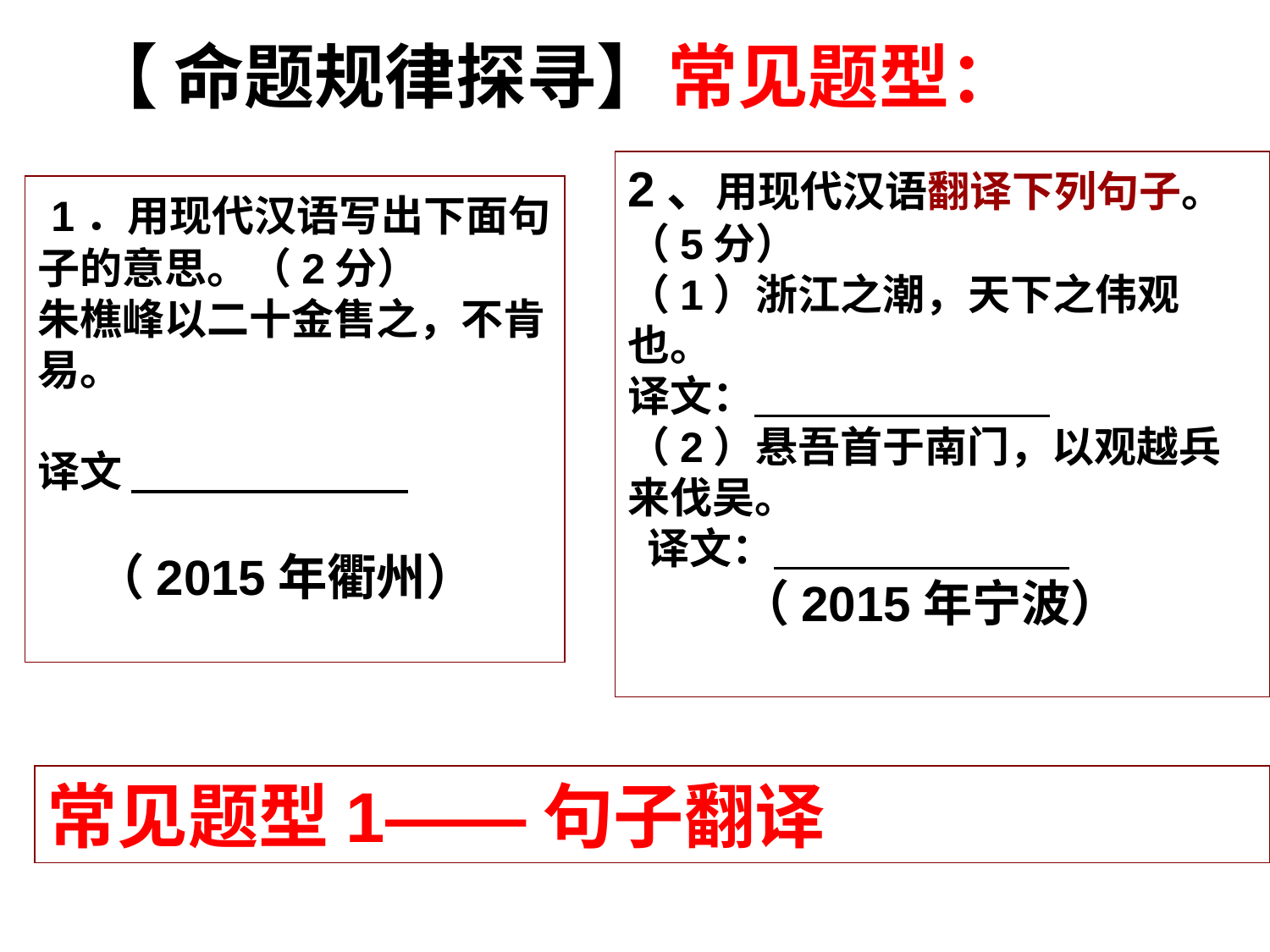

【 命题规律探寻】常见题型：
 1．用现代汉语写出下面句子的意思。（2分）
朱樵峰以二十金售之，不肯易。

译文

     （2015年衢州）

2、用现代汉语翻译下列句子。（5分）
（1）浙江之潮，天下之伟观也。
译文：
（2）悬吾首于南门，以观越兵来伐吴。
 译文：
         （2015年宁波）

常见题型1——句子翻译